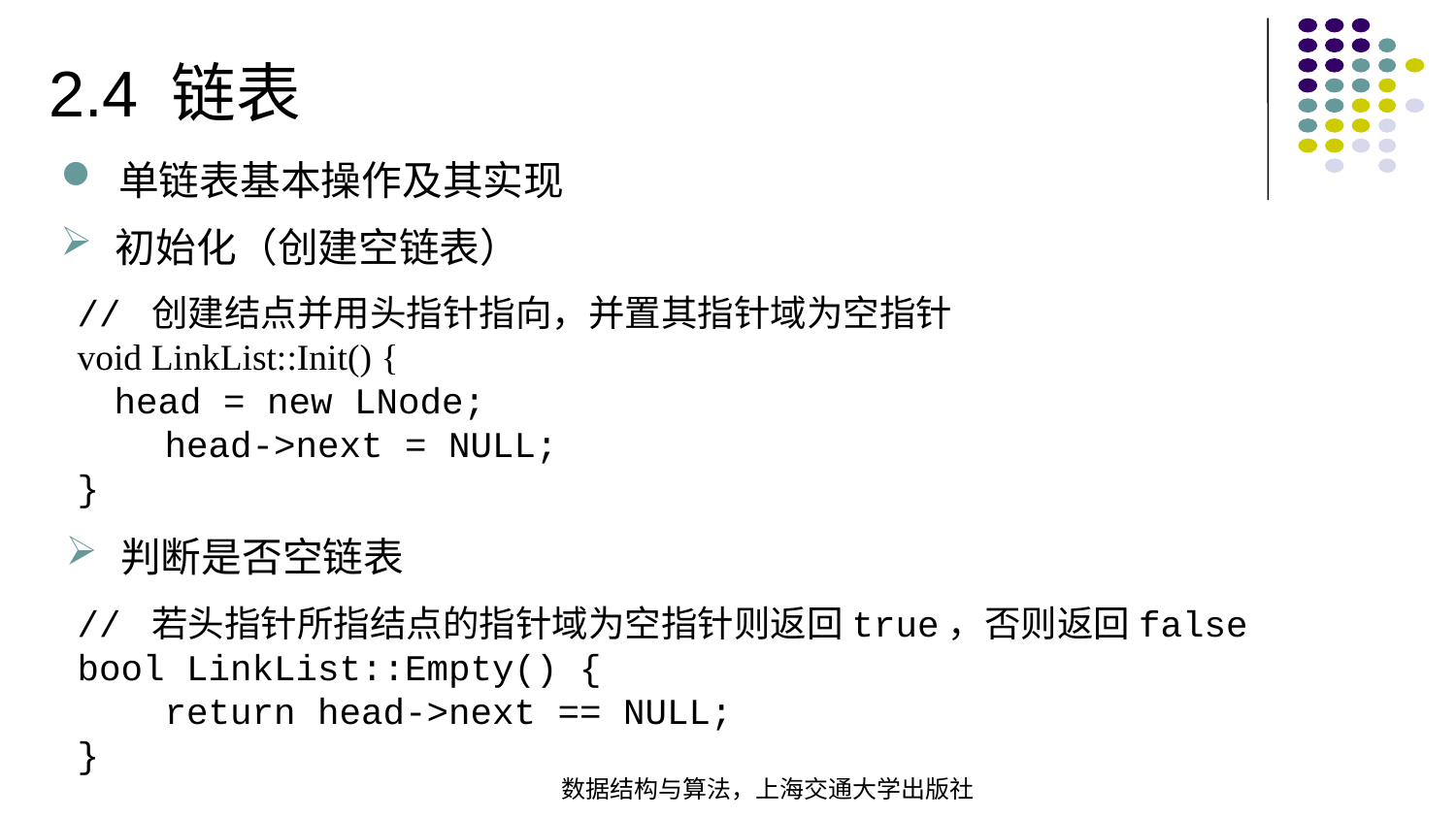

2.4 链表
单链表基本操作及其实现
初始化（创建空链表）
// 创建结点并用头指针指向，并置其指针域为空指针 void LinkList::Init() {     head = new LNode;    head->next = NULL;}
判断是否空链表
// 若头指针所指结点的指针域为空指针则返回true，否则返回falsebool LinkList::Empty() {      return head->next == NULL;}